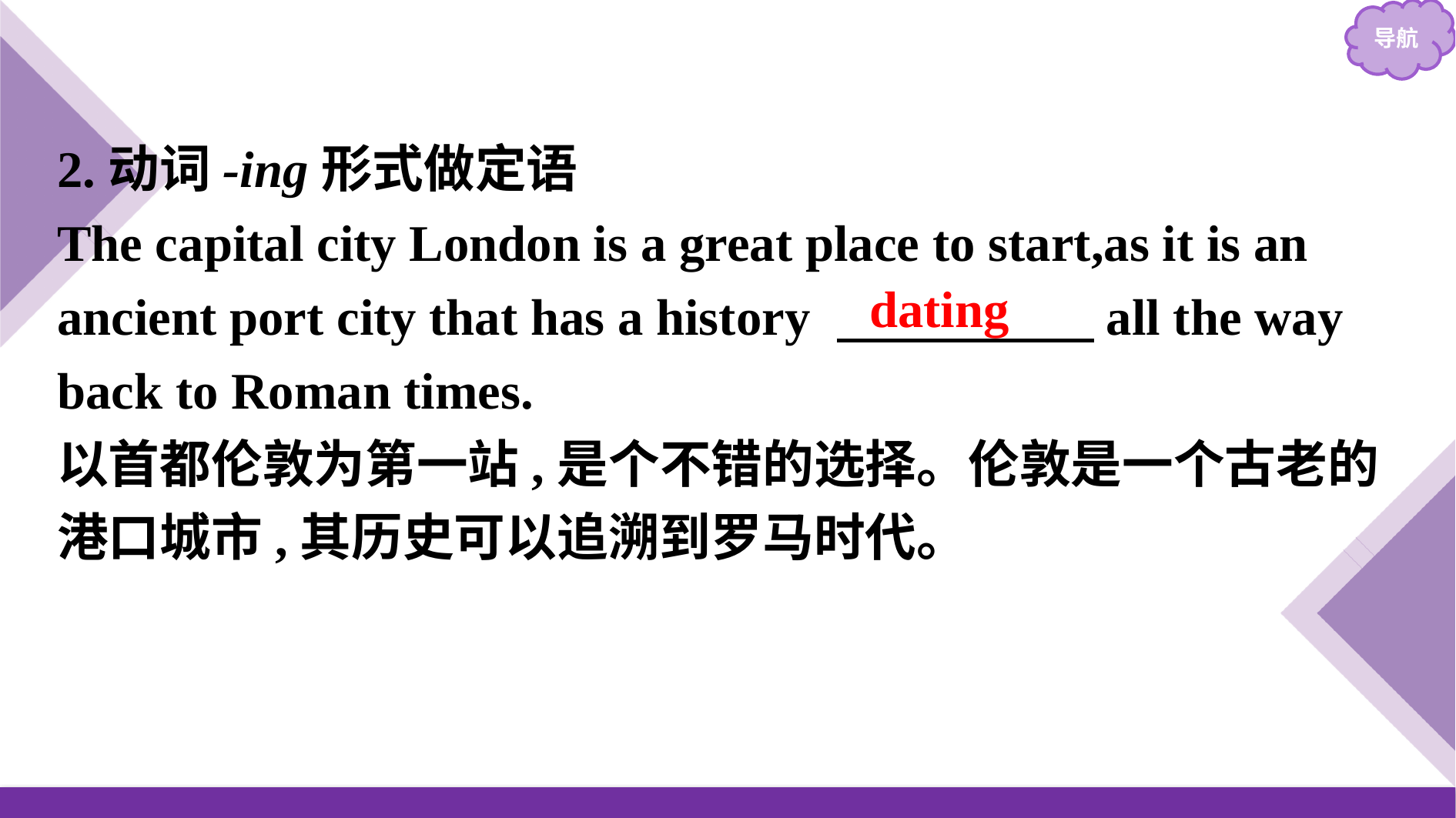

2.动词-ing形式做定语
The capital city London is a great place to start,as it is an ancient port city that has a history 　　　　　all the way back to Roman times.
以首都伦敦为第一站,是个不错的选择。伦敦是一个古老的港口城市,其历史可以追溯到罗马时代。
dating